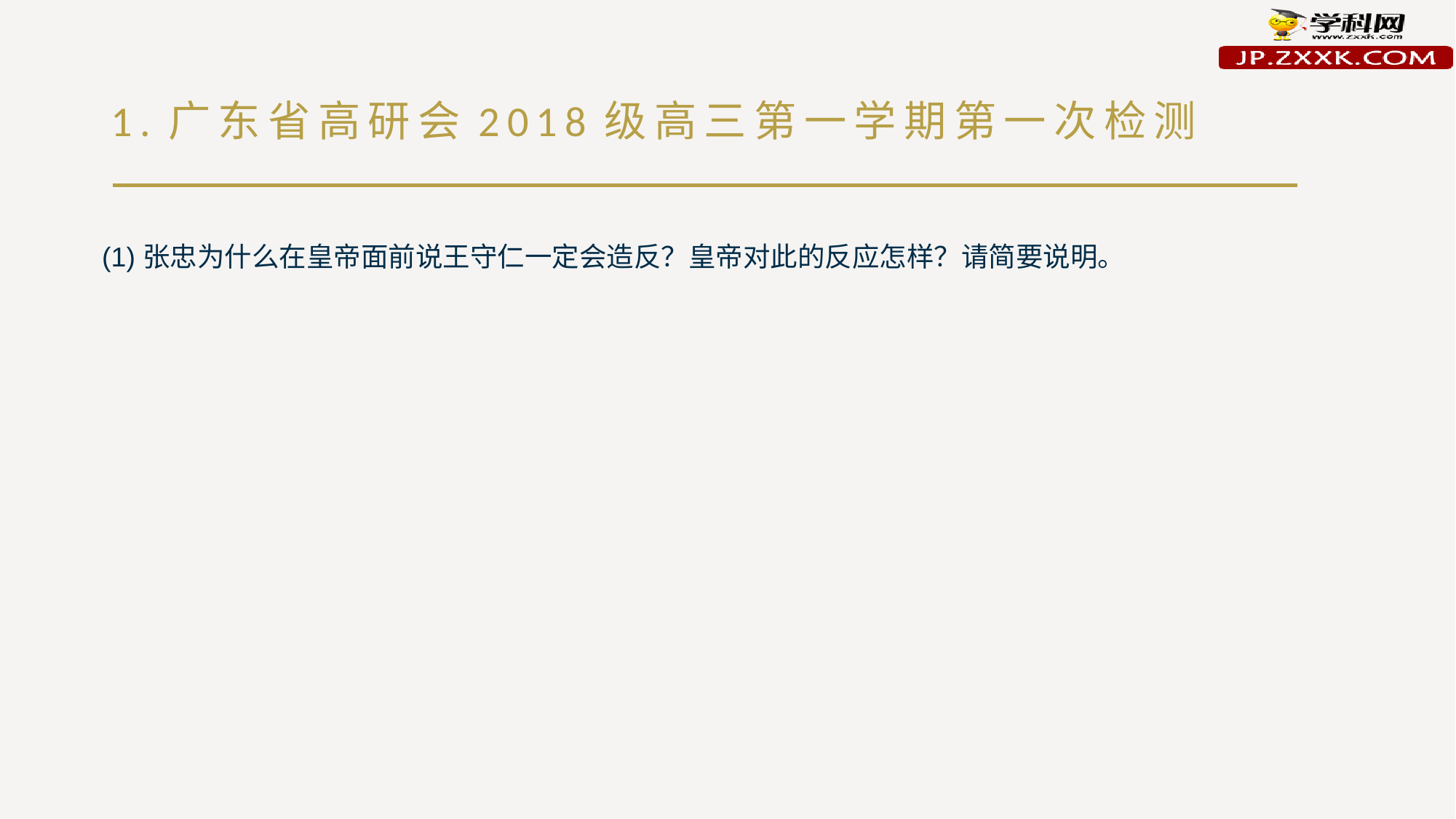

# 1.广东省高研会2018级高三第一学期第一次检测
张忠为什么在皇帝面前说王守仁一定会造反？皇帝对此的反应怎样？请简要说明。